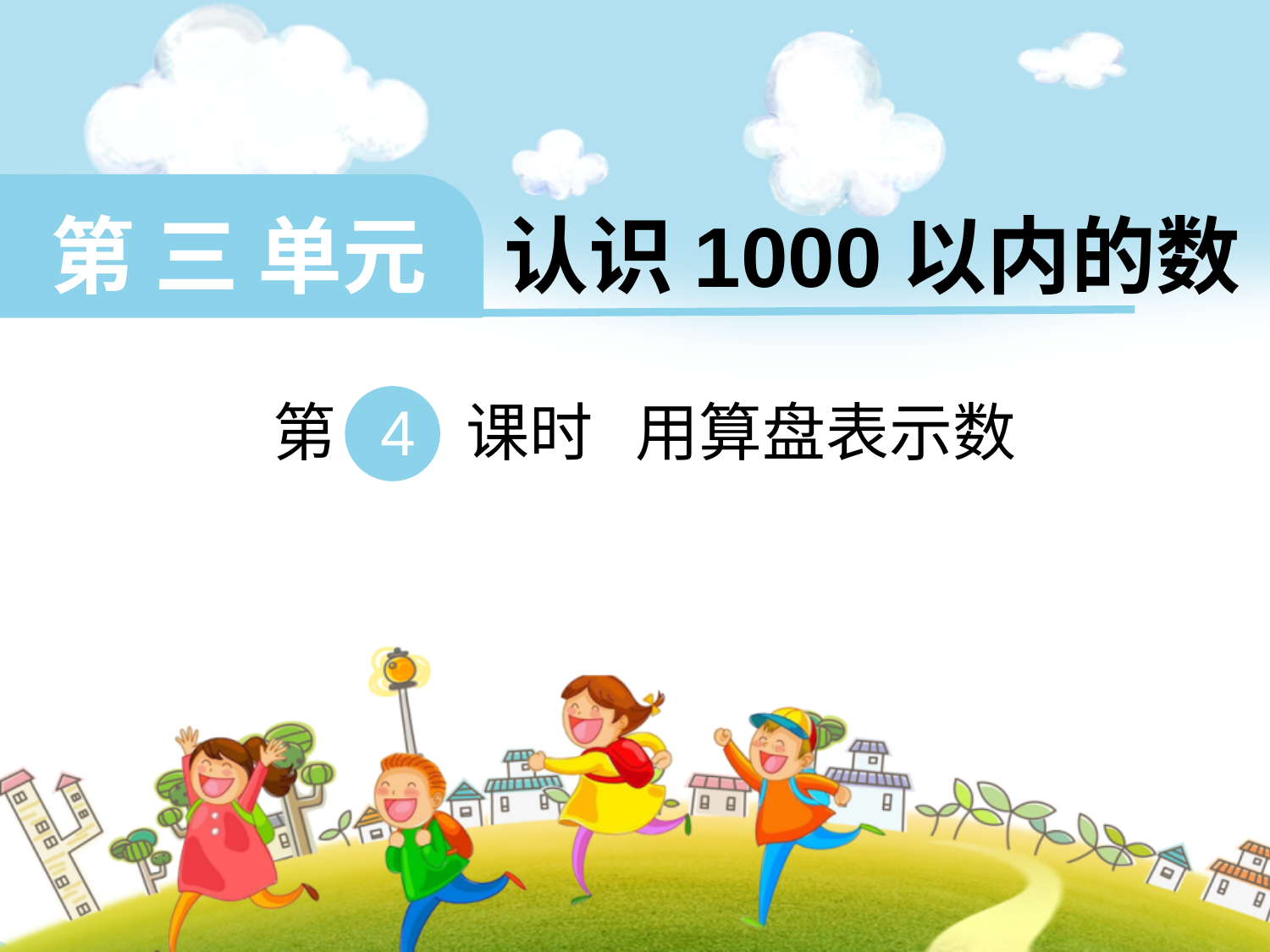

第 三 单元    认识1000以内的数

  第  4  课时   用算盘表示数